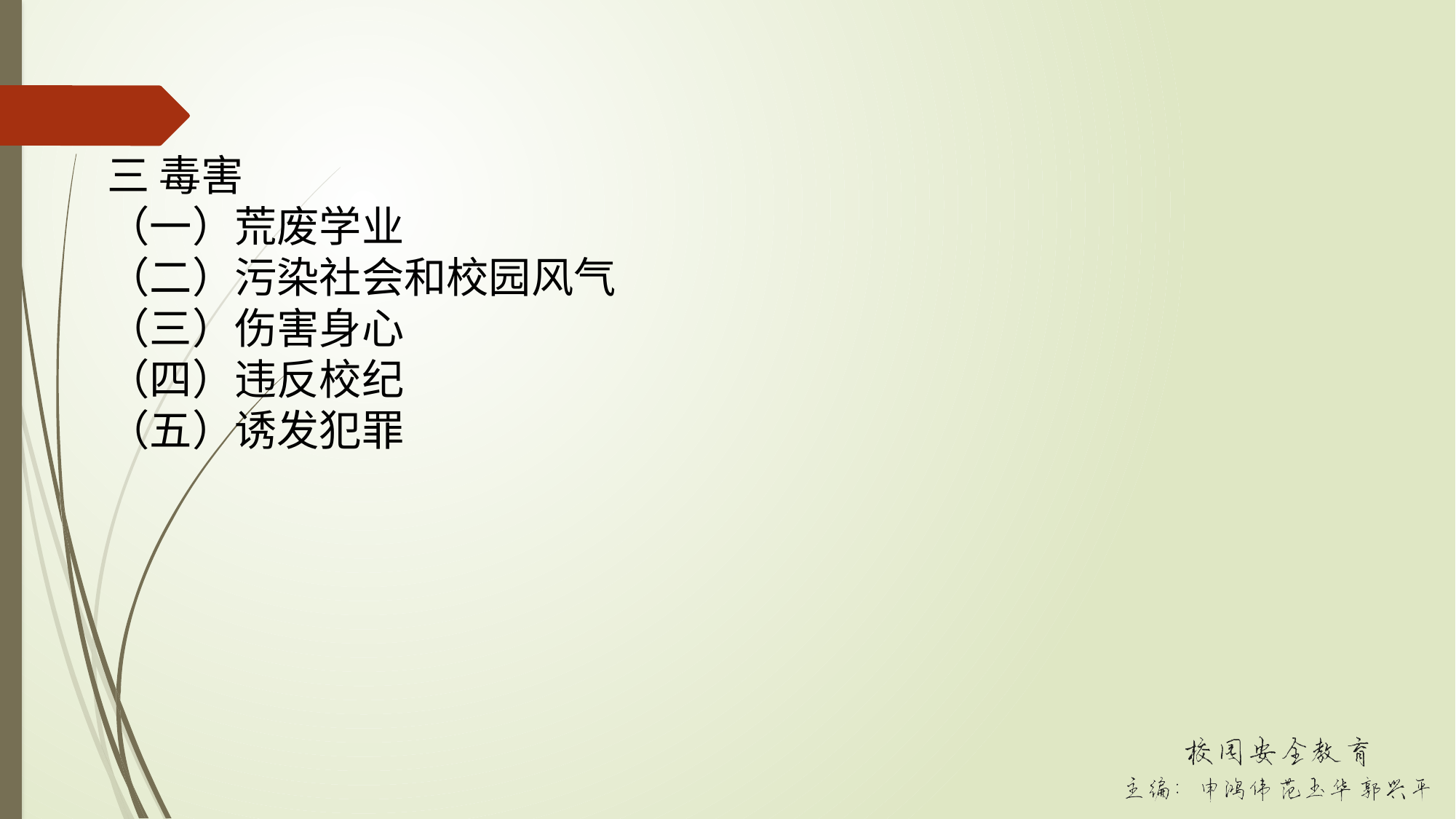

三 毒害
（一）荒废学业
（二）污染社会和校园风气
（三）伤害身心
（四）违反校纪
（五）诱发犯罪